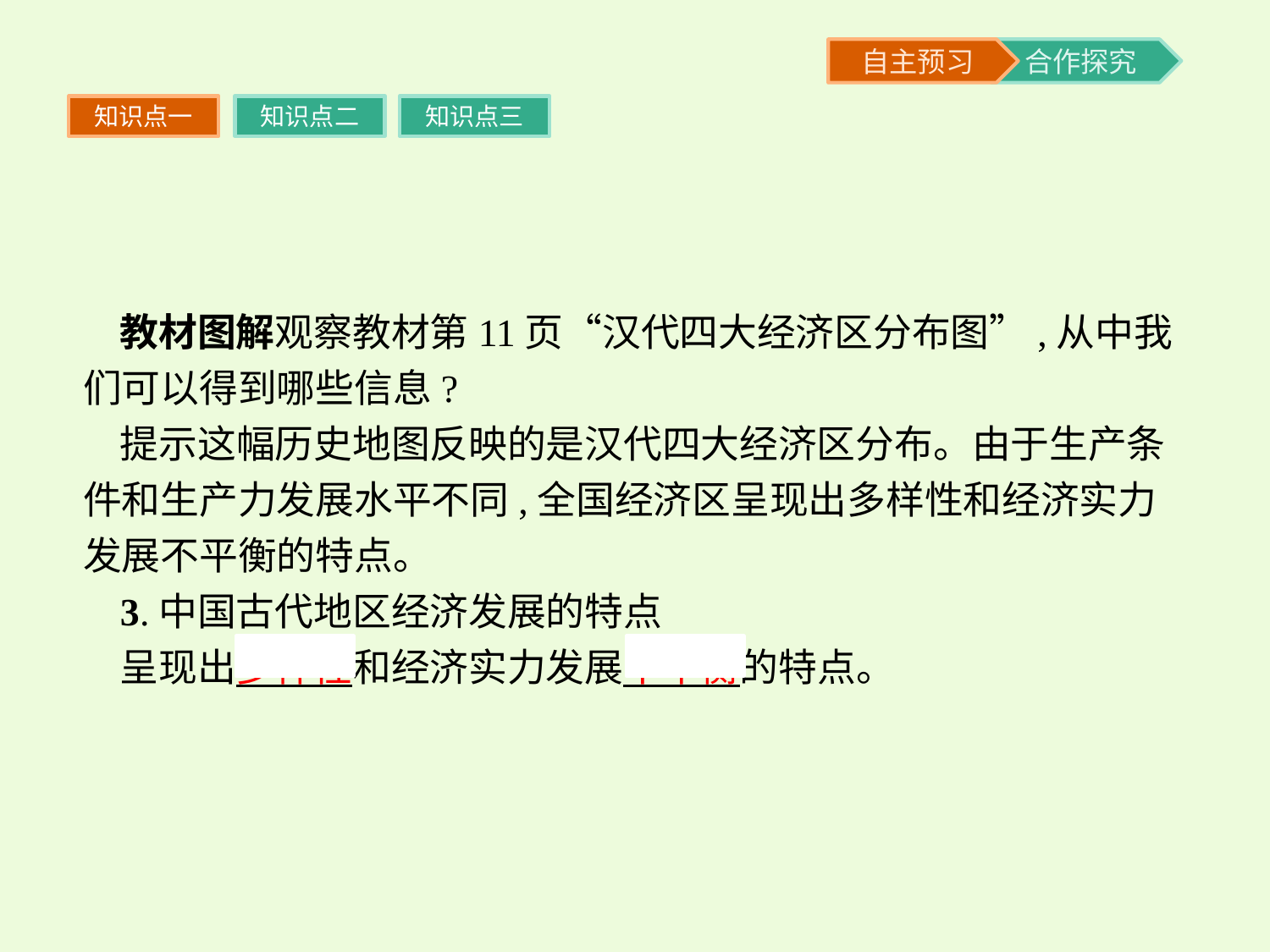

知识点一
知识点二
知识点三
教材图解观察教材第11页“汉代四大经济区分布图”,从中我们可以得到哪些信息?
提示这幅历史地图反映的是汉代四大经济区分布。由于生产条件和生产力发展水平不同,全国经济区呈现出多样性和经济实力发展不平衡的特点。
3.中国古代地区经济发展的特点
呈现出多样性和经济实力发展不平衡的特点。